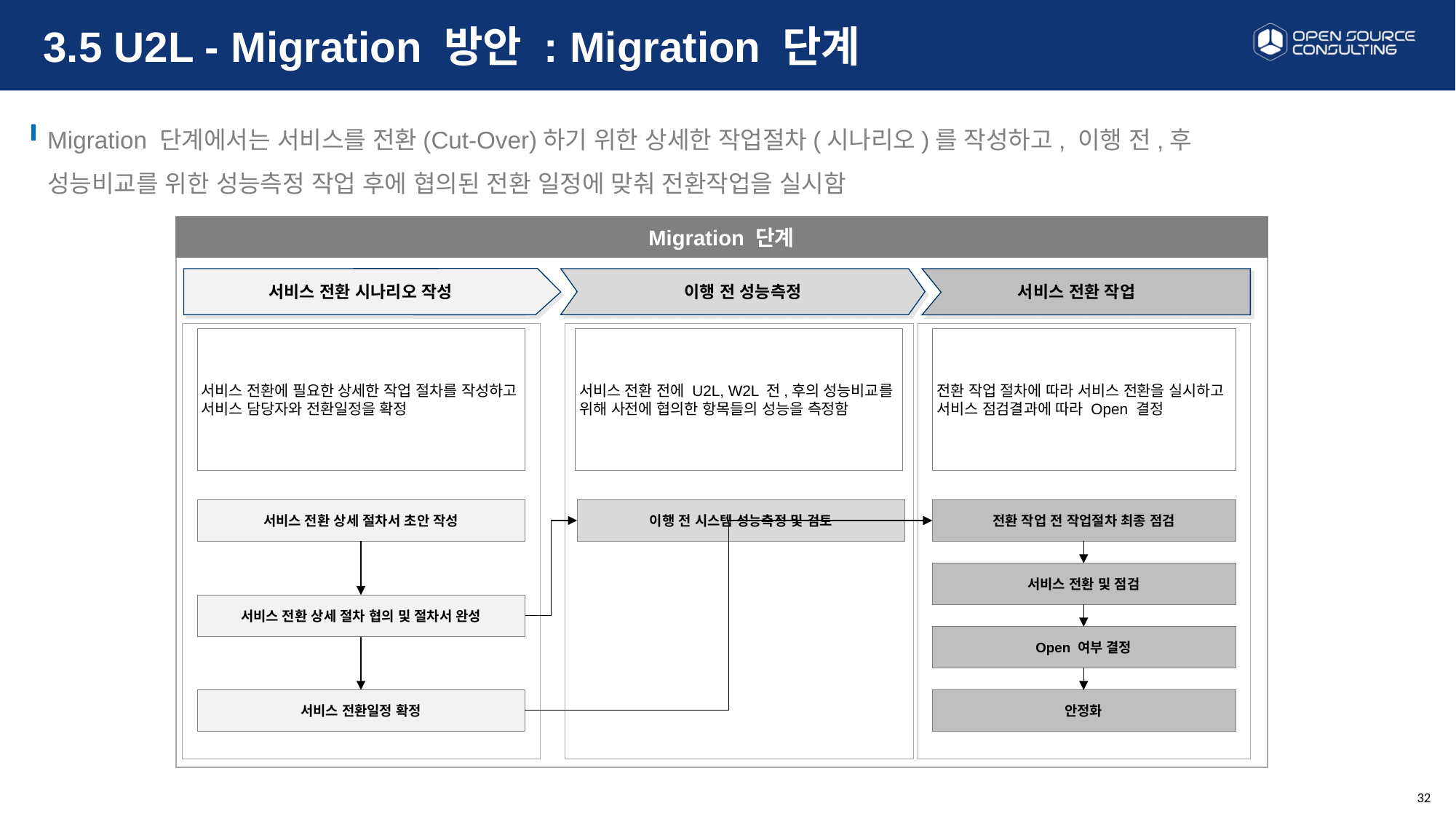

Ⅳ. To-Be 모델수립

# 3.5 U2L - Migration 방안 : Migration 단계

Migration 단계에서는 서비스를 전환(Cut-Over)하기 위한 상세한 작업절차(시나리오)를 작성하고, 이행 전,후 성능비교를 위한 성능측정 작업 후에 협의된 전환 일정에 맞춰 전환작업을 실시함

Migration 단계

이행 전 성능측정
서비스 전환 작업
서비스 전환 시나리오 작성

서비스 전환에 필요한 상세한 작업 절차를 작성하고 서비스 담당자와 전환일정을 확정
서비스 전환 전에 U2L, W2L 전,후의 성능비교를 위해 사전에 협의한 항목들의 성능을 측정함
전환 작업 절차에 따라 서비스 전환을 실시하고 서비스 점검결과에 따라 Open 결정
서비스 전환 상세 절차서 초안 작성
이행 전 시스템 성능측정 및 검토
전환 작업 전 작업절차 최종 점검
서비스 전환 및 점검
서비스 전환 상세 절차 협의 및 절차서 완성
Open 여부 결정
서비스 전환일정 확정
안정화